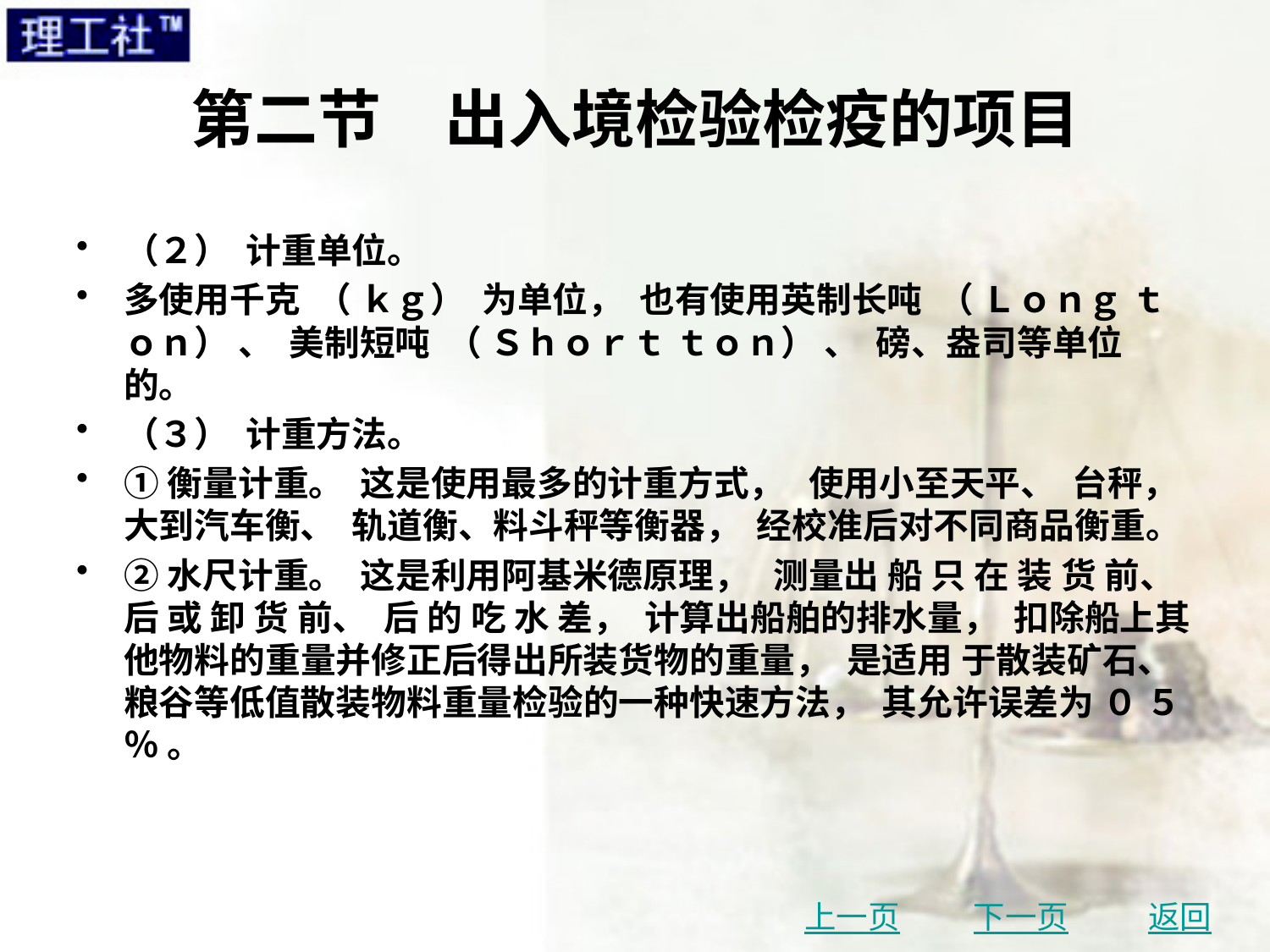

# 第二节　出入境检验检疫的项目
（２）  计重单位。
多使用千克  （ ｋｇ）  为单位，  也有使用英制长吨  （ Ｌｏｎｇ ｔｏｎ） 、  美制短吨  （ Ｓｈｏｒｔ ｔｏｎ） 、  磅、盎司等单位的。
（３）  计重方法。
①衡量计重。  这是使用最多的计重方式，   使用小至天平、  台秤，  大到汽车衡、  轨道衡、料斗秤等衡器，  经校准后对不同商品衡重。
②水尺计重。  这是利用阿基米德原理，   测量出 船 只 在 装 货 前、  后 或 卸 货 前、  后 的 吃 水 差，  计算出船舶的排水量，  扣除船上其他物料的重量并修正后得出所装货物的重量，  是适用 于散装矿石、  粮谷等低值散装物料重量检验的一种快速方法，  其允许误差为 ０ ５％ 。
上一页
下一页
返回